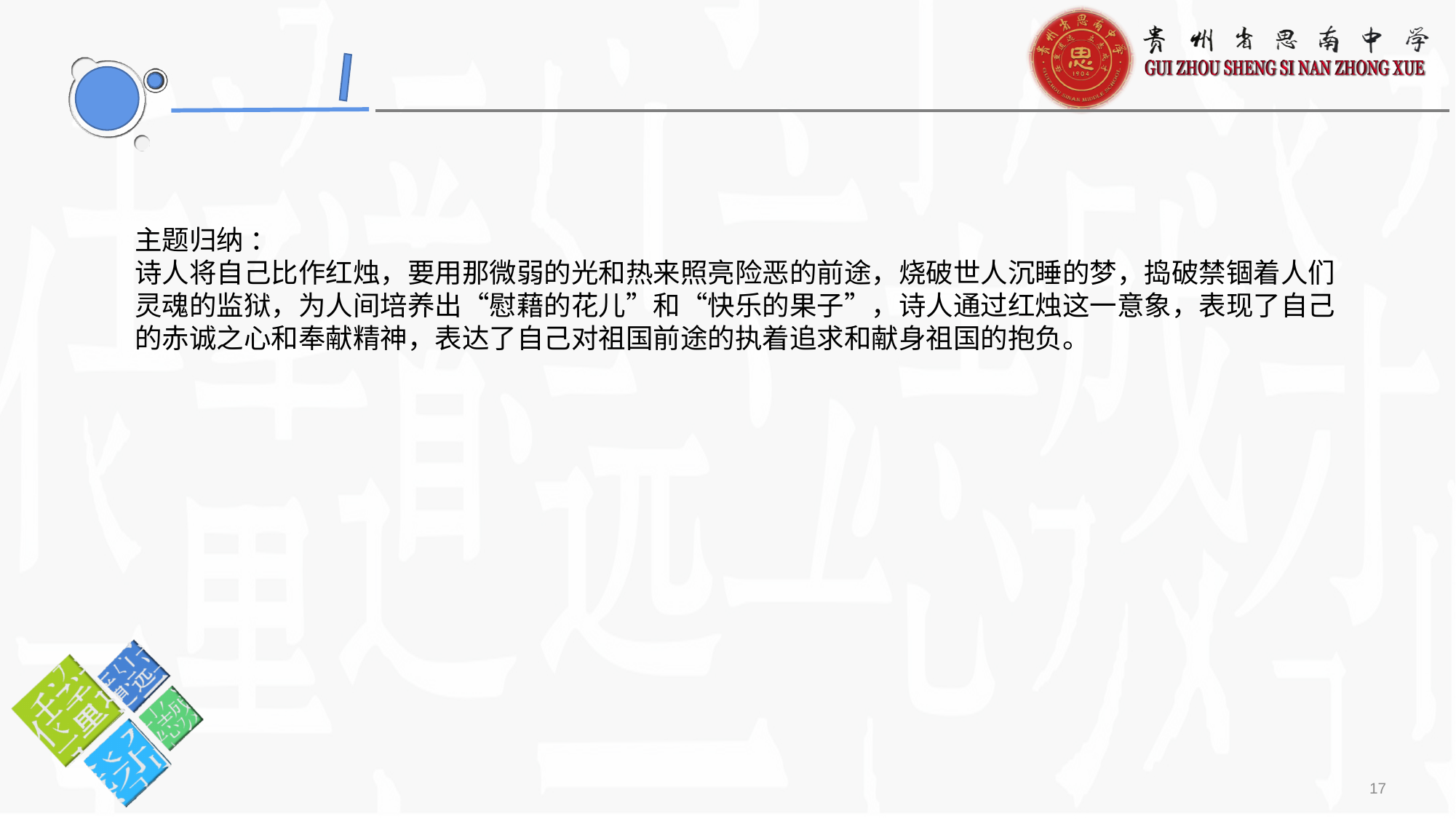

主题归纳 ：
诗人将自己比作红烛，要用那微弱的光和热来照亮险恶的前途，烧破世人沉睡的梦，捣破禁锢着人们灵魂的监狱，为人间培养出“慰藉的花儿”和“快乐的果子”，诗人通过红烛这一意象，表现了自己的赤诚之心和奉献精神，表达了自己对祖国前途的执着追求和献身祖国的抱负。